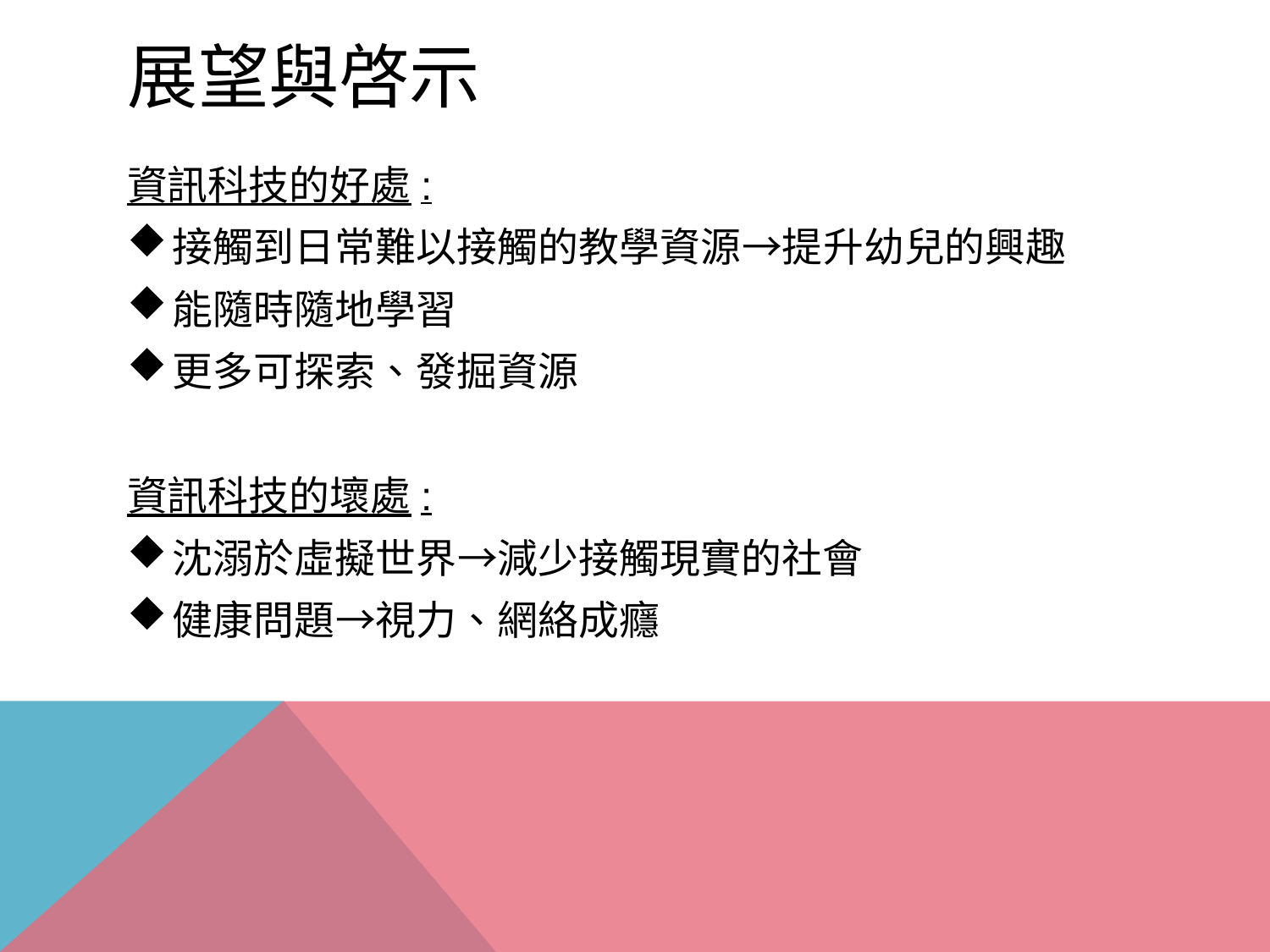

# 展望與啓示
資訊科技的好處:
接觸到日常難以接觸的教學資源→提升幼兒的興趣
能隨時隨地學習
更多可探索、發掘資源

資訊科技的壞處:
沈溺於虛擬世界→減少接觸現實的社會
健康問題→視力、網絡成癮